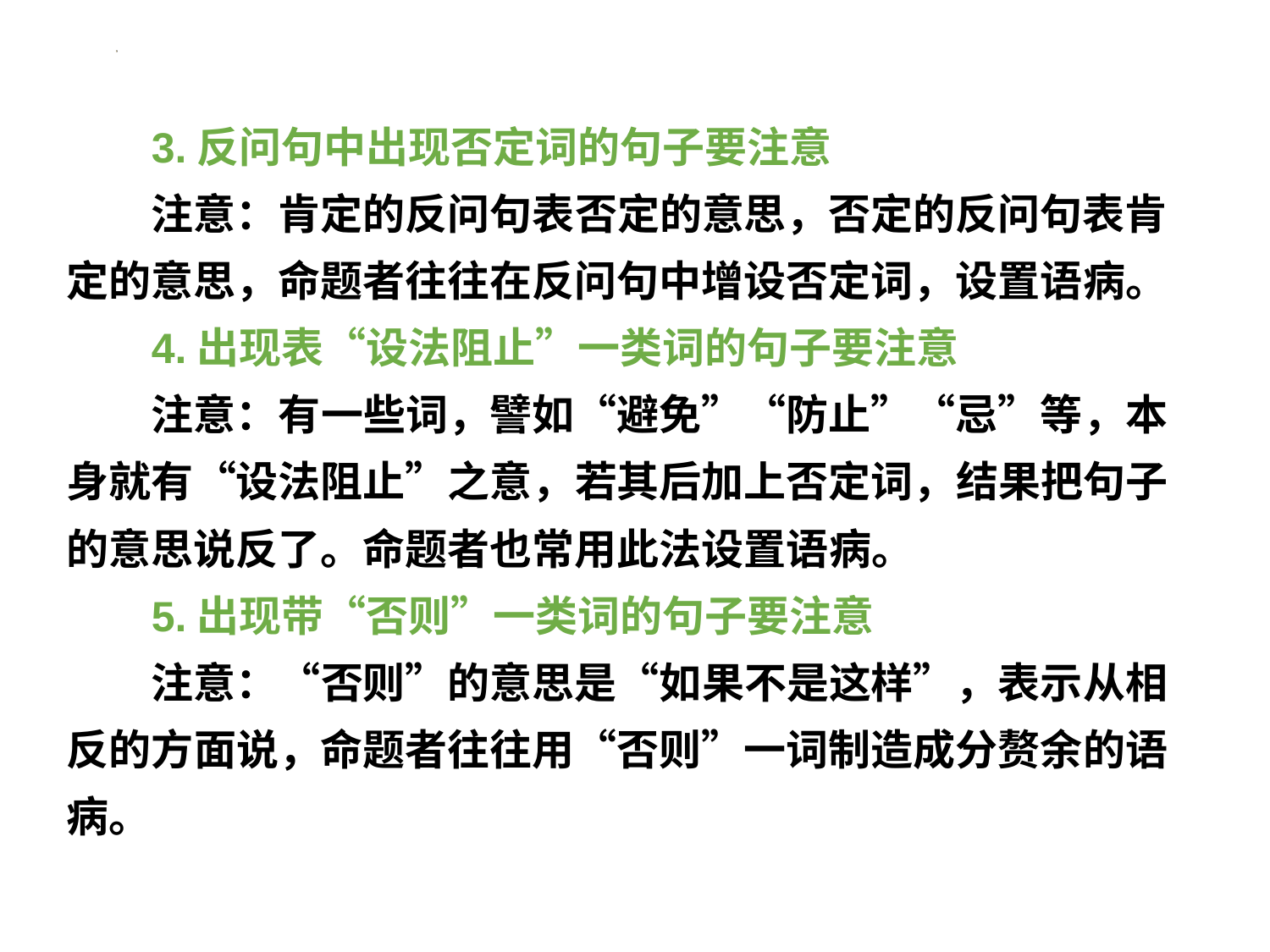

#
3.反问句中出现否定词的句子要注意
注意：肯定的反问句表否定的意思，否定的反问句表肯定的意思，命题者往往在反问句中增设否定词，设置语病。
4.出现表“设法阻止”一类词的句子要注意
注意：有一些词，譬如“避免”“防止”“忌”等，本身就有“设法阻止”之意，若其后加上否定词，结果把句子的意思说反了。命题者也常用此法设置语病。
5.出现带“否则”一类词的句子要注意
注意：“否则”的意思是“如果不是这样”，表示从相反的方面说，命题者往往用“否则”一词制造成分赘余的语病。